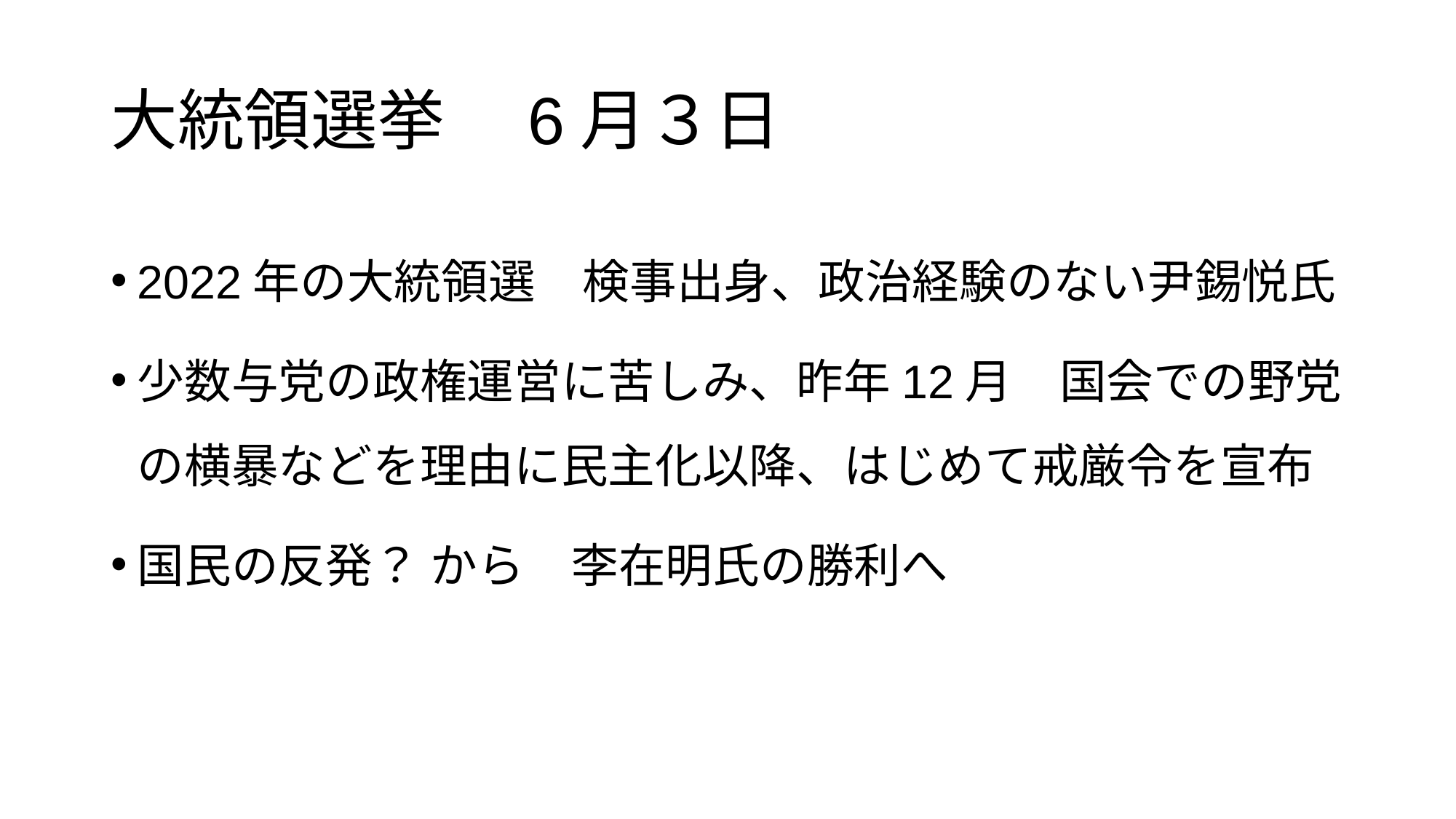

# 大統領選挙　6月３日
2022年の大統領選　検事出身、政治経験のない尹錫悦氏
少数与党の政権運営に苦しみ、昨年12月　国会での野党の横暴などを理由に民主化以降、はじめて戒厳令を宣布
国民の反発？ から　李在明氏の勝利へ